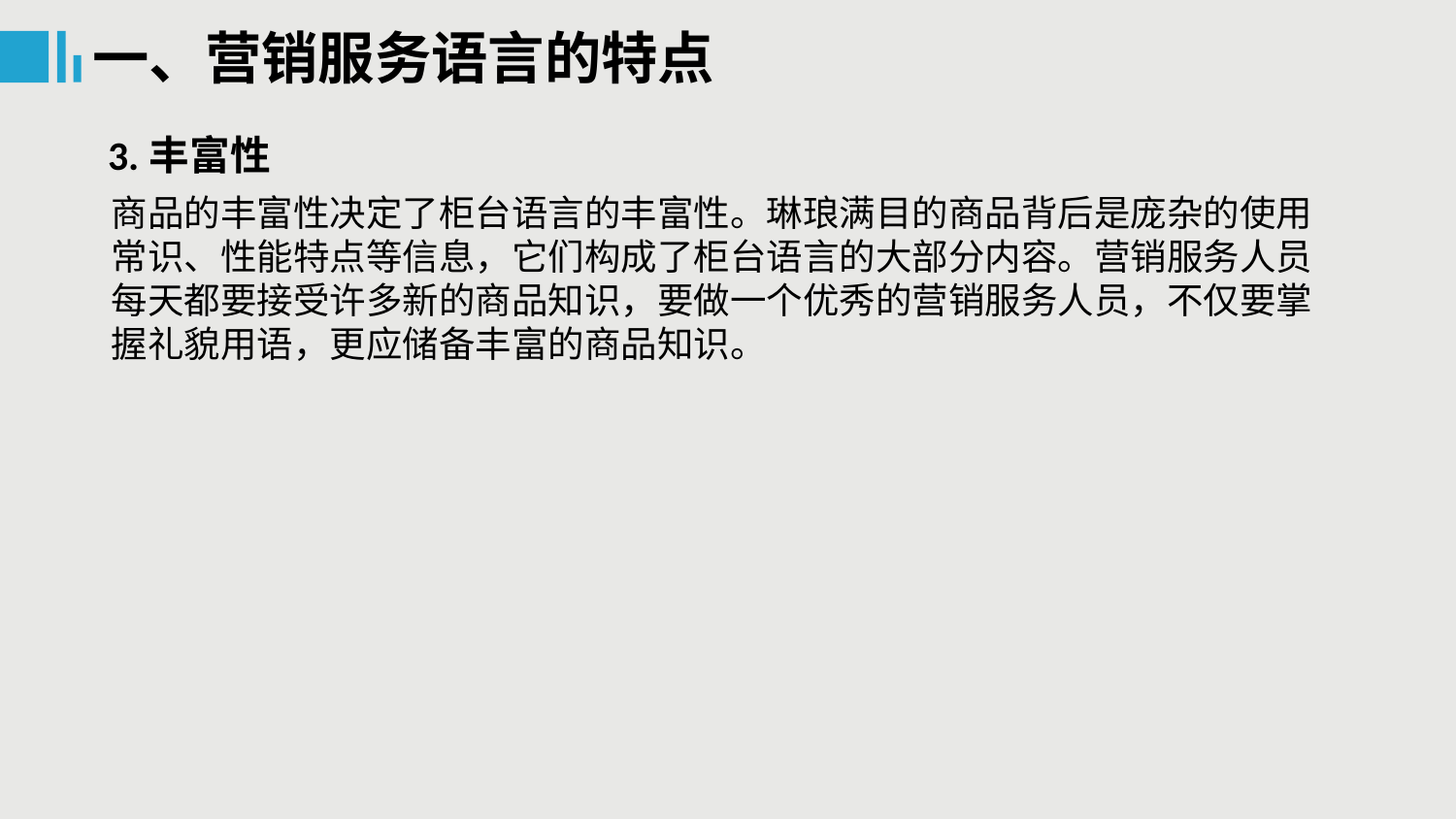

一、营销服务语言的特点

3.丰富性
商品的丰富性决定了柜台语言的丰富性。琳琅满目的商品背后是庞杂的使用常识、性能特点等信息，它们构成了柜台语言的大部分内容。营销服务人员每天都要接受许多新的商品知识，要做一个优秀的营销服务人员，不仅要掌握礼貌用语，更应储备丰富的商品知识。